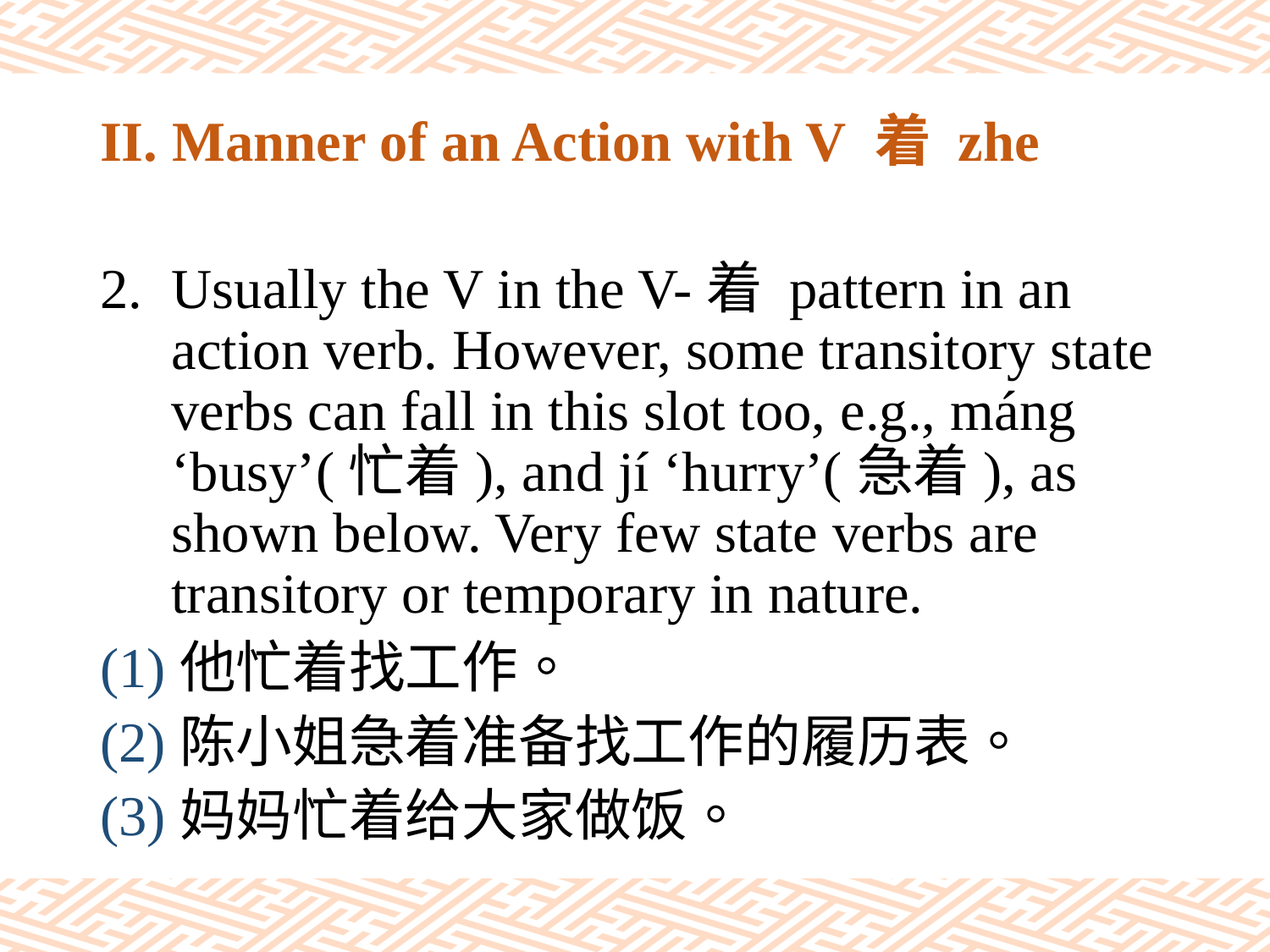

# II. Manner of an Action with V 着 zhe
Usually the V in the V-着 pattern in an action verb. However, some transitory state verbs can fall in this slot too, e.g., máng ‘busy’(忙着), and jí ‘hurry’(急着), as shown below. Very few state verbs are transitory or temporary in nature.
(1)他忙着找工作。
(2)陈小姐急着准备找工作的履历表。
(3)妈妈忙着给大家做饭。